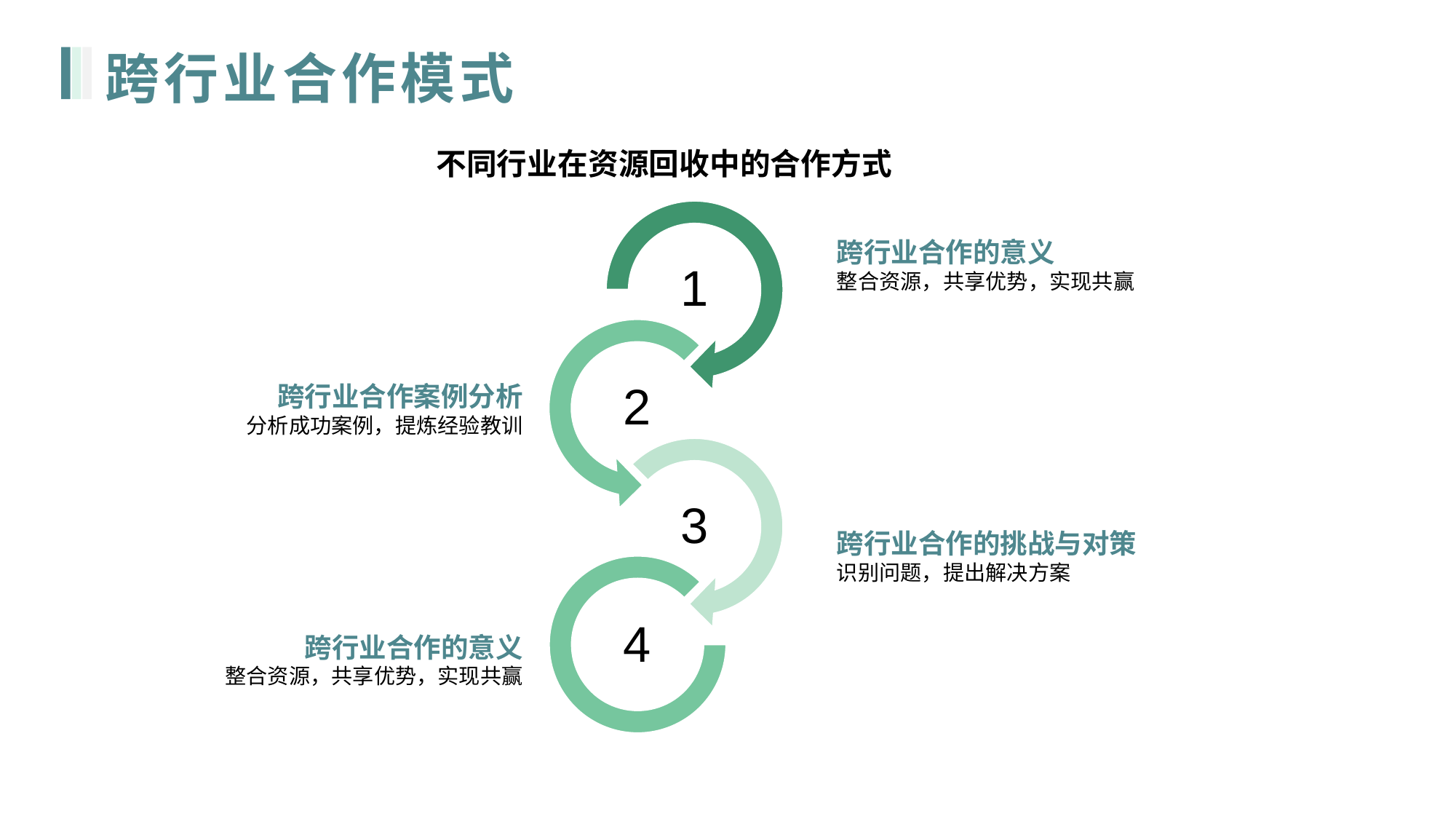

# 跨行业合作模式

不同行业在资源回收中的合作方式
1
2
3
4
跨行业合作的意义
整合资源，共享优势，实现共赢
跨行业合作案例分析
分析成功案例，提炼经验教训
跨行业合作的挑战与对策
识别问题，提出解决方案
跨行业合作的意义
整合资源，共享优势，实现共赢